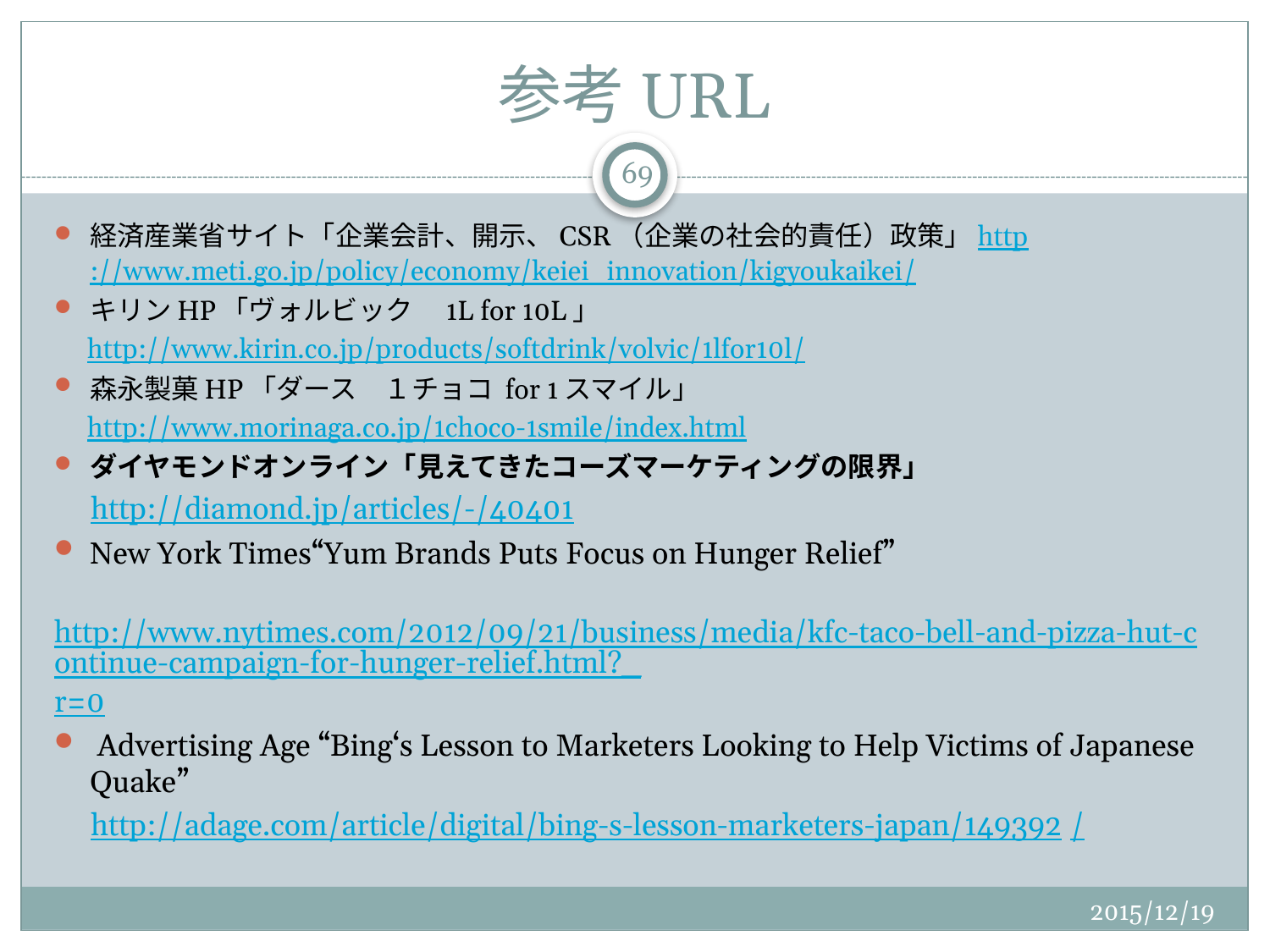

# 参考URL
69
経済産業省サイト「企業会計、開示、CSR（企業の社会的責任）政策」http://www.meti.go.jp/policy/economy/keiei_innovation/kigyoukaikei/
キリンHP「ヴォルビック　1L for 10L」
　http://www.kirin.co.jp/products/softdrink/volvic/1lfor10l/
森永製菓HP「ダース　１チョコ for 1スマイル」
　http://www.morinaga.co.jp/1choco-1smile/index.html
ダイヤモンドオンライン「見えてきたコーズマーケティングの限界」
　http://diamond.jp/articles/-/40401
New York Times“Yum Brands Puts Focus on Hunger Relief”
　http://www.nytimes.com/2012/09/21/business/media/kfc-taco-bell-and-pizza-hut-continue-campaign-for-hunger-relief.html?_r=0
 Advertising Age “Bing‘s Lesson to Marketers Looking to Help Victims of Japanese Quake”
　http://adage.com/article/digital/bing-s-lesson-marketers-japan/149392/

2015/12/19